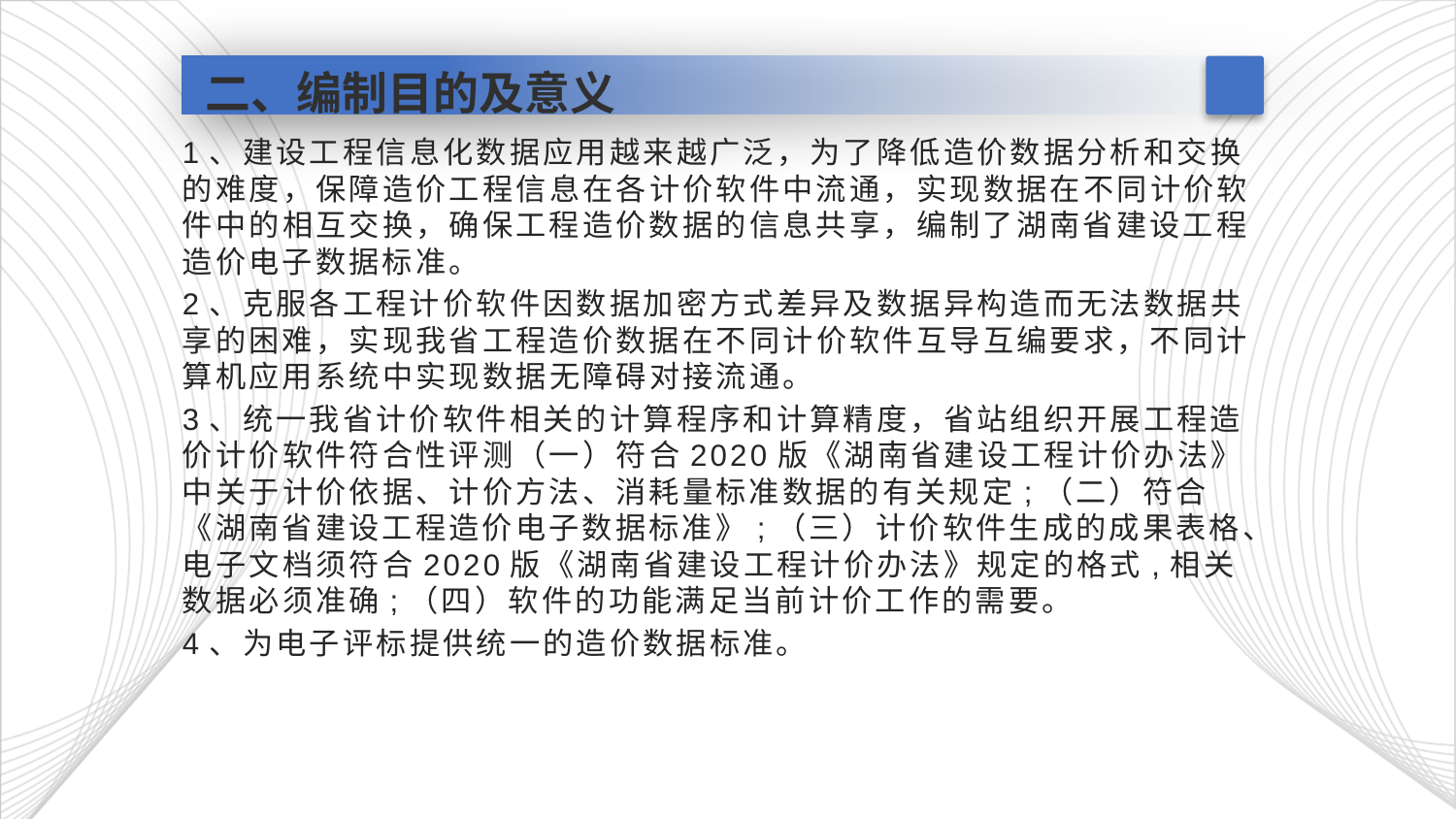

# 二、编制目的及意义

1、建设工程信息化数据应用越来越广泛，为了降低造价数据分析和交换的难度，保障造价工程信息在各计价软件中流通，实现数据在不同计价软件中的相互交换，确保工程造价数据的信息共享，编制了湖南省建设工程造价电子数据标准。
2、克服各工程计价软件因数据加密方式差异及数据异构造而无法数据共享的困难，实现我省工程造价数据在不同计价软件互导互编要求，不同计算机应用系统中实现数据无障碍对接流通。
3、统一我省计价软件相关的计算程序和计算精度，省站组织开展工程造价计价软件符合性评测（一）符合2020版《湖南省建设工程计价办法》中关于计价依据、计价方法、消耗量标准数据的有关规定;（二）符合《湖南省建设工程造价电子数据标准》;（三）计价软件生成的成果表格、电子文档须符合2020版《湖南省建设工程计价办法》规定的格式,相关数据必须准确;（四）软件的功能满足当前计价工作的需要。
4、为电子评标提供统一的造价数据标准。